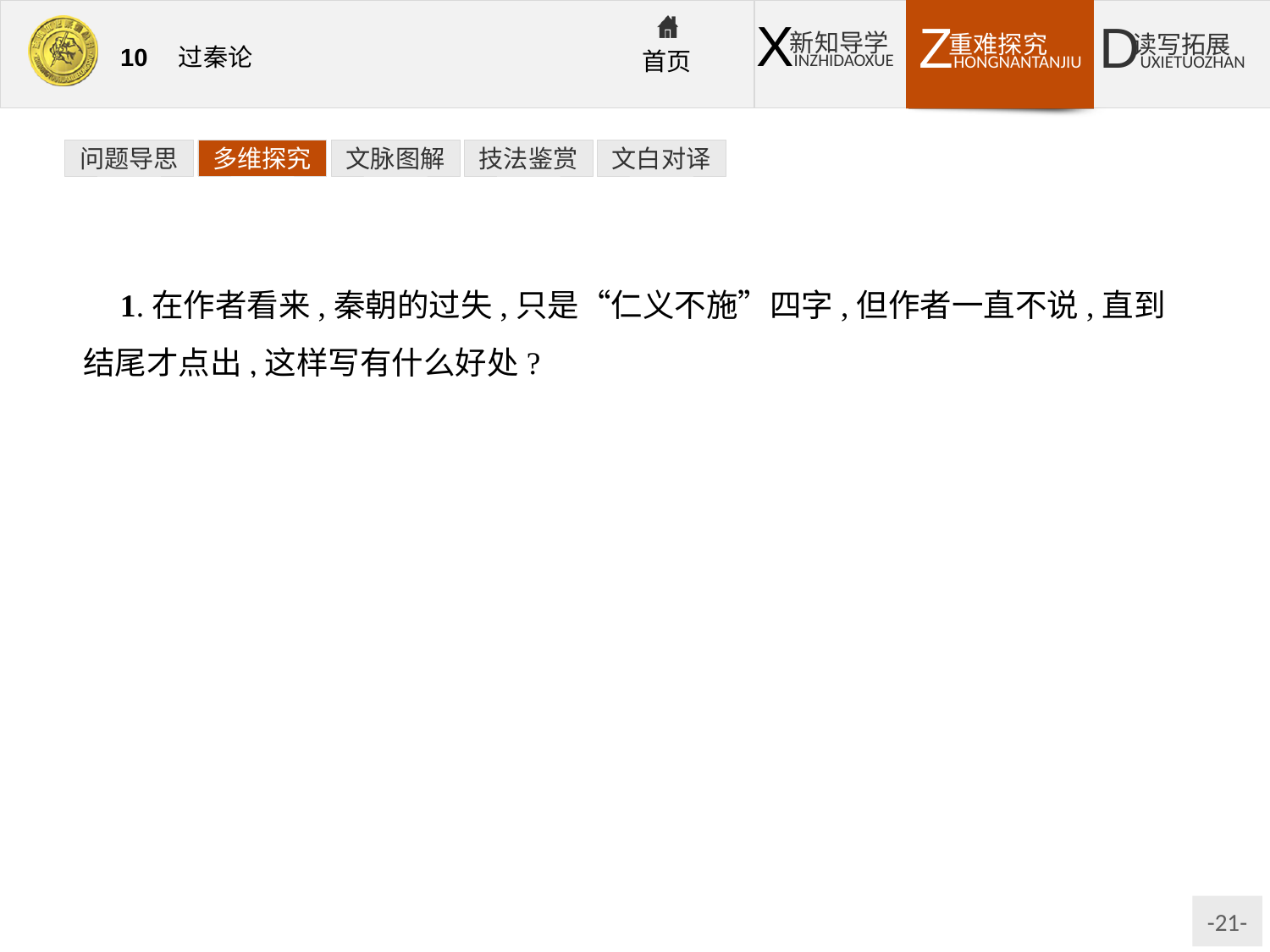

问题导思
多维探究
文脉图解
技法鉴赏
文白对译
1.在作者看来,秦朝的过失,只是“仁义不施”四字,但作者一直不说,直到结尾才点出,这样写有什么好处?
提示:贾谊写《过秦论》旨在“过秦”,在于指出秦朝的过失,为汉文帝提供改革政治、避免社会危机的历史借鉴。作者先从秦国的兴盛写起,由初盛、益盛而极盛,而对于秦朝的过失,作者一直不说,到篇末才点明,其好处就在于能够给读者造成悬念,在对比分析中逐步弄清问题的症结,逐步接近作者的观点,更易于理解和接受文章的结论,收到画龙点睛、水到渠成的艺术效果,增强文章的说服力和感染力,使读者领会到这个观点是自然得出的,不是作者强加的。